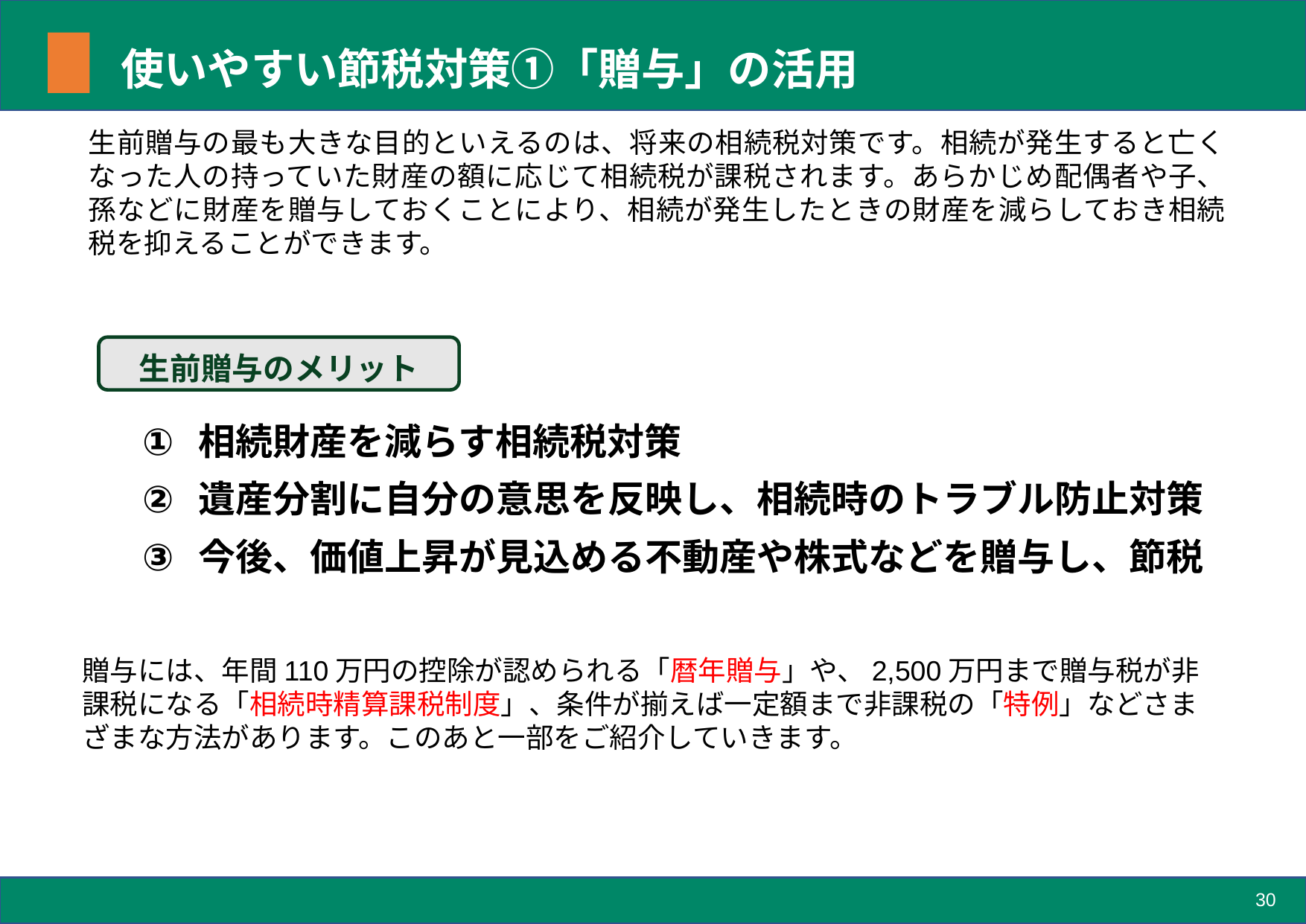

# 使いやすい節税対策①「贈与」の活用
生前贈与の最も大きな目的といえるのは、将来の相続税対策です。相続が発生すると亡くなった人の持っていた財産の額に応じて相続税が課税されます。あらかじめ配偶者や子、孫などに財産を贈与しておくことにより、相続が発生したときの財産を減らしておき相続税を抑えることができます。
生前贈与のメリット
相続財産を減らす相続税対策
遺産分割に自分の意思を反映し、相続時のトラブル防止対策
今後、価値上昇が見込める不動産や株式などを贈与し、節税
贈与には、年間110万円の控除が認められる「暦年贈与」や、2,500万円まで贈与税が非課税になる「相続時精算課税制度」、条件が揃えば一定額まで非課税の「特例」などさまざまな方法があります。このあと一部をご紹介していきます。